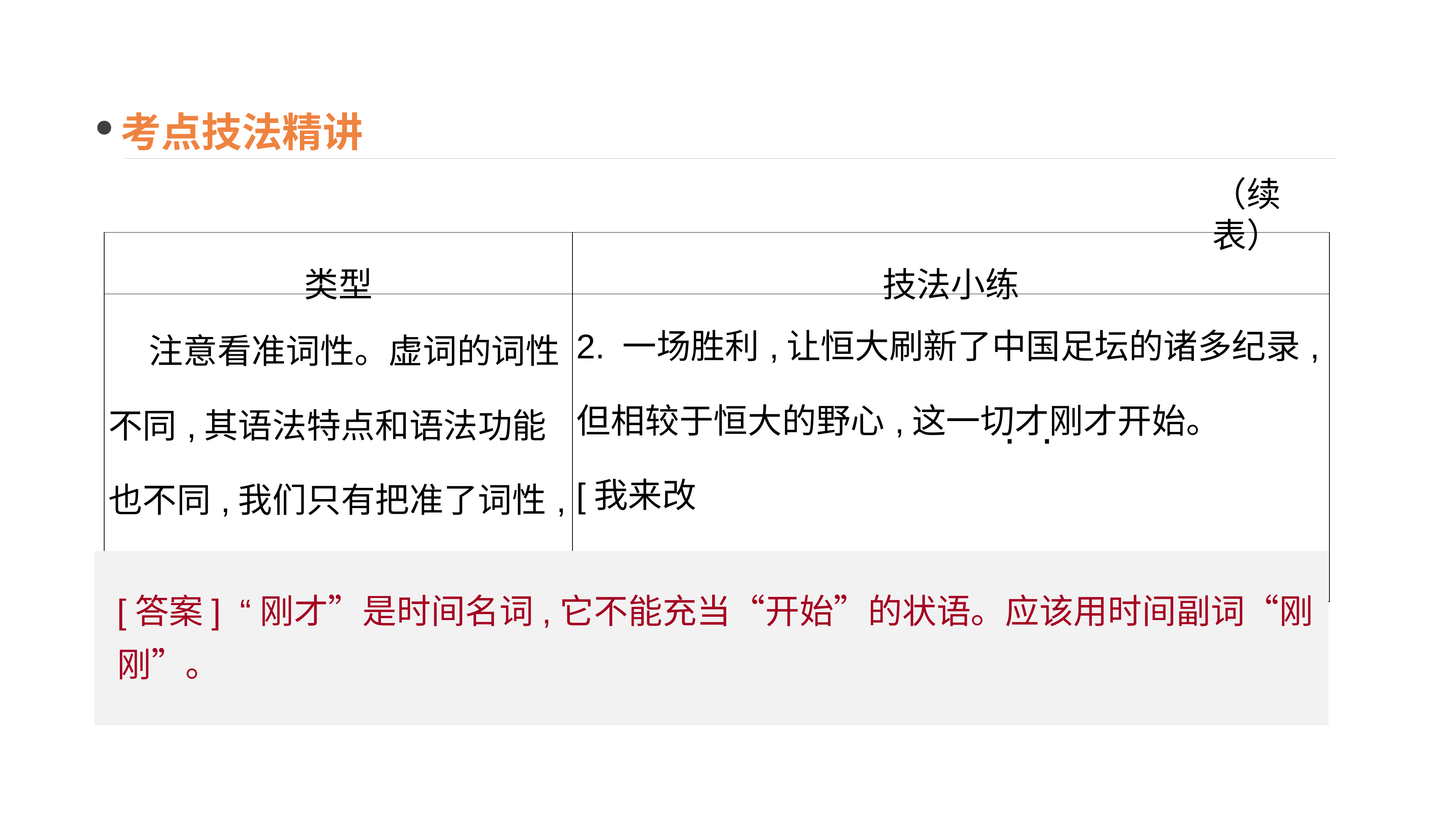

考点技法精讲

（续表）
| 类型 | 技法小练 |
| --- | --- |
| 注意看准词性。虚词的词性不同,其语法特点和语法功能也不同,我们只有把准了词性,才能做到准确使用 | 2. 一场胜利,让恒大刷新了中国足坛的诸多纪录,但相较于恒大的野心,这一切才刚才开始。 [我来改正] \_\_\_\_\_\_\_\_\_\_\_\_\_\_\_\_\_\_\_\_\_\_\_\_\_\_\_\_\_\_\_\_\_\_\_\_\_ |
·  ·

[答案]  “刚才”是时间名词,它不能充当“开始”的状语。应该用时间副词“刚刚”。